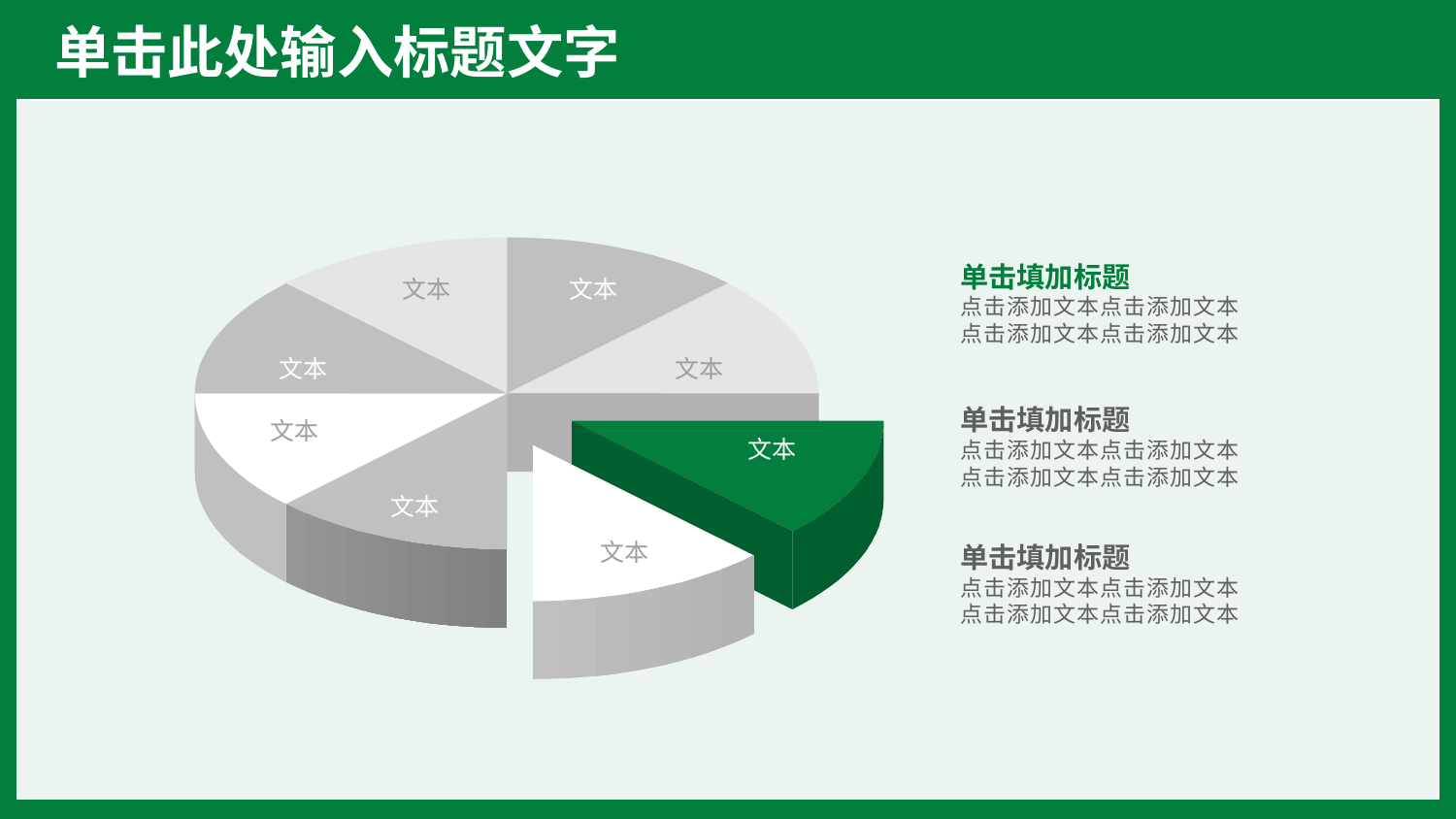

文本
文本

文本
文本

文本
文本
单击填加标题
点击添加文本点击添加文本
点击添加文本点击添加文本
单击填加标题
点击添加文本点击添加文本
点击添加文本点击添加文本

文本

文本
单击填加标题
点击添加文本点击添加文本
点击添加文本点击添加文本